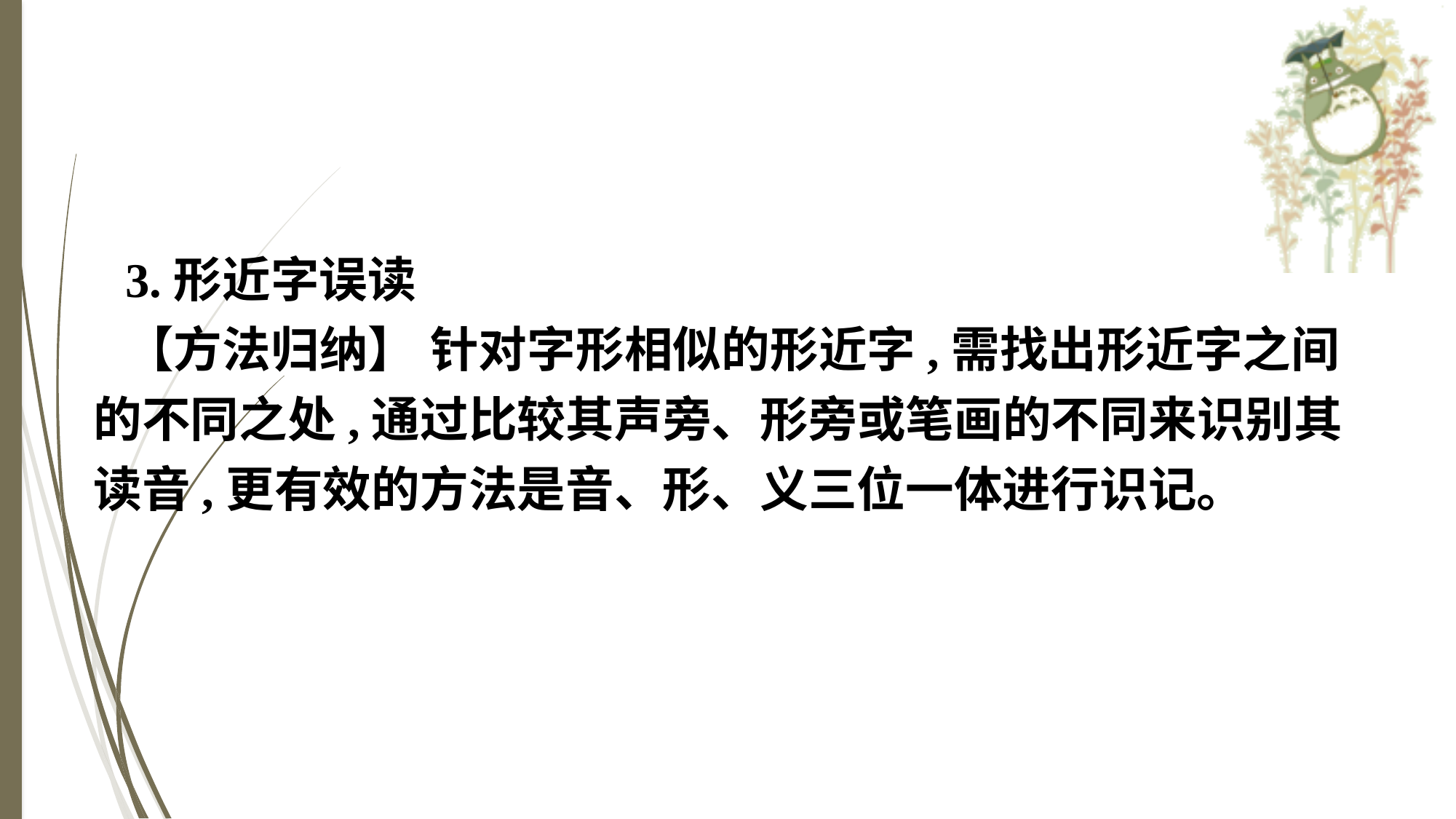

3.形近字误读
【方法归纳】 针对字形相似的形近字,需找出形近字之间的不同之处,通过比较其声旁、形旁或笔画的不同来识别其读音,更有效的方法是音、形、义三位一体进行识记。